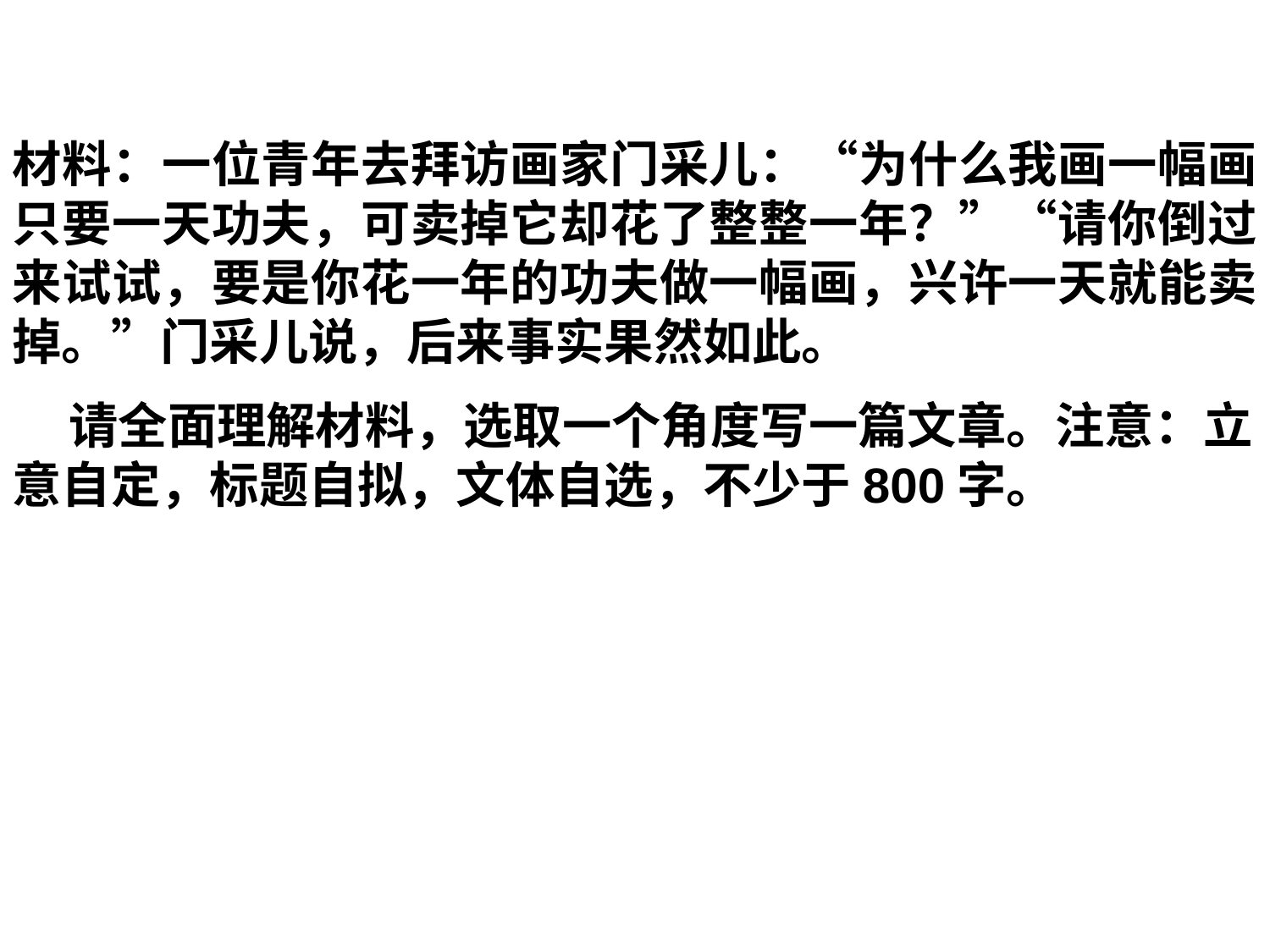

材料：一位青年去拜访画家门采儿：“为什么我画一幅画只要一天功夫，可卖掉它却花了整整一年？”“请你倒过来试试，要是你花一年的功夫做一幅画，兴许一天就能卖掉。”门采儿说，后来事实果然如此。
    请全面理解材料，选取一个角度写一篇文章。注意：立意自定，标题自拟，文体自选，不少于800字。